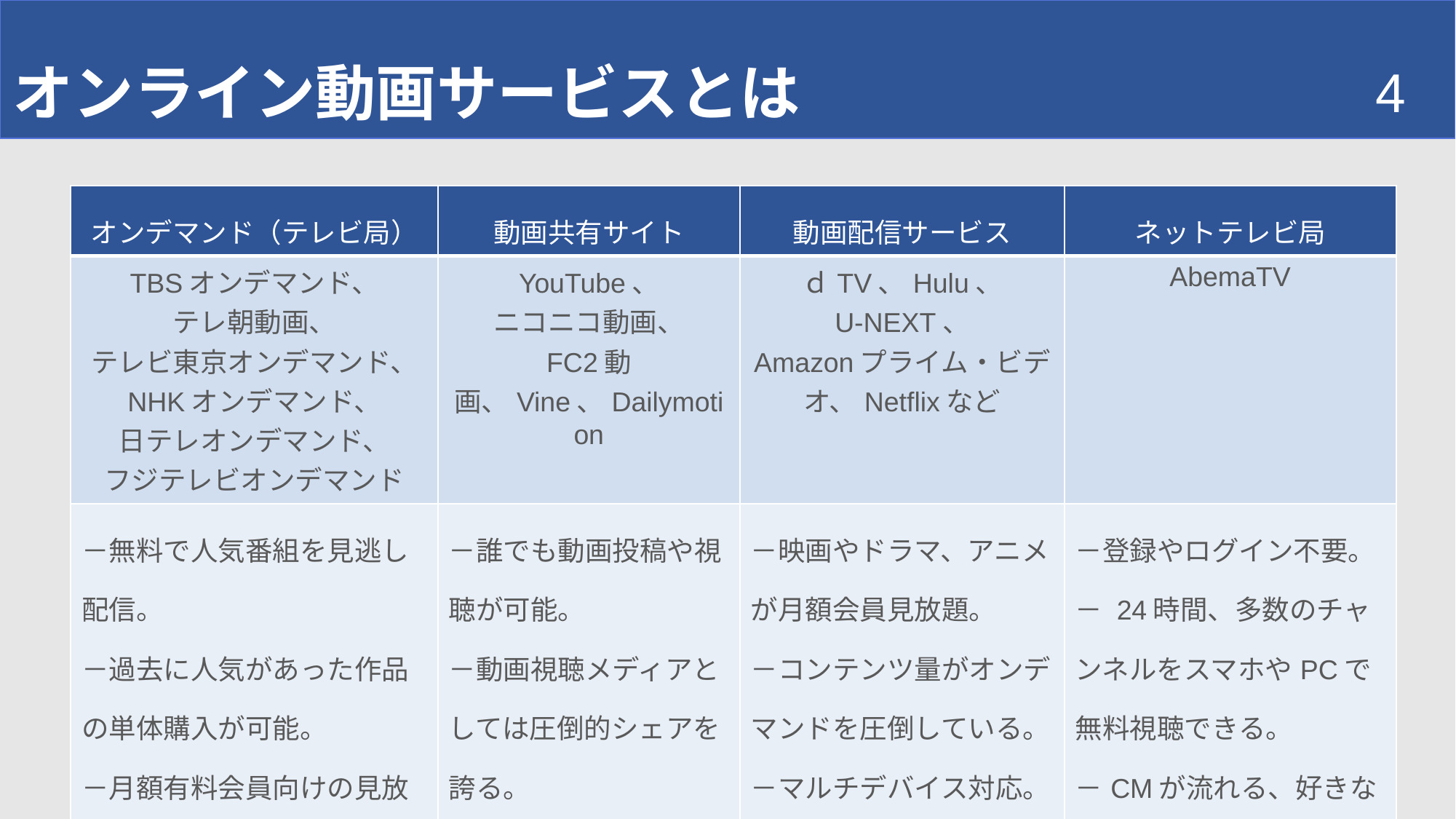

オンライン動画サービスとは
4
| オンデマンド（テレビ局） | 動画共有サイト | 動画配信サービス | ネットテレビ局 |
| --- | --- | --- | --- |
| TBSオンデマンド、 テレ朝動画、 テレビ東京オンデマンド、 NHKオンデマンド、 日テレオンデマンド、 フジテレビオンデマンド | YouTube、 ニコニコ動画、 FC2動画、Vine、Dailymotion | ｄTV、Hulu、 U-NEXT、 Amazonプライム・ビデオ、Netflixなど | AbemaTV |
| －無料で人気番組を見逃し配信。 －過去に人気があった作品の単体購入が可能。 －月額有料会員向けの見放題プランなどがある。 | －誰でも動画投稿や視聴が可能。 －動画視聴メディアとしては圧倒的シェアを誇る。 | －映画やドラマ、アニメが月額会員見放題。 －コンテンツ量がオンデマンドを圧倒している。 －マルチデバイス対応。 | －登録やログイン不要。 － 24時間、多数のチャンネルをスマホやPCで無料視聴できる。 －CMが流れる、好きな部分をTwitterでシェア可能。 |